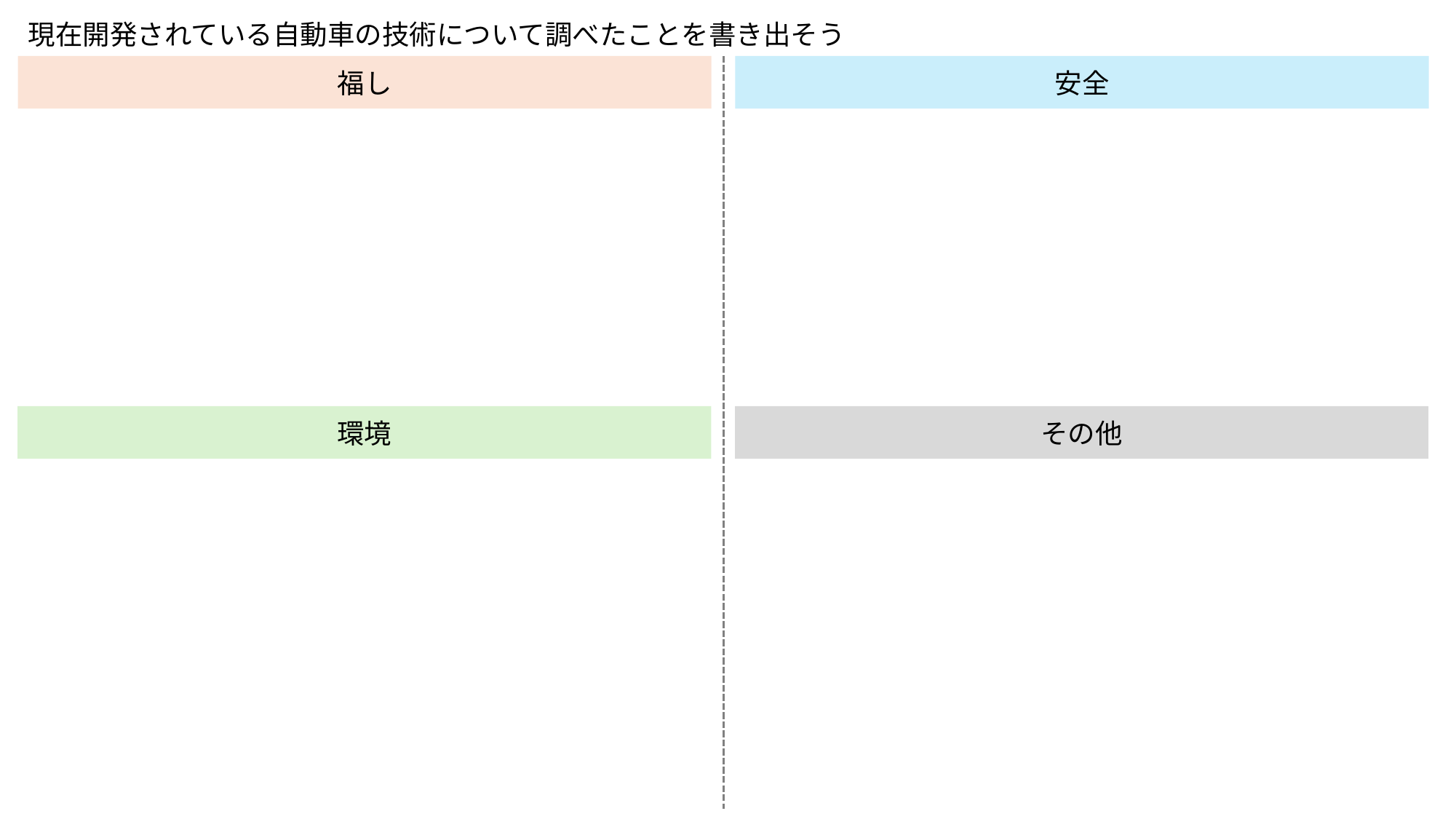

現在開発されている自動車の技術について調べたことを書き出そう
福し
安全
環境
その他